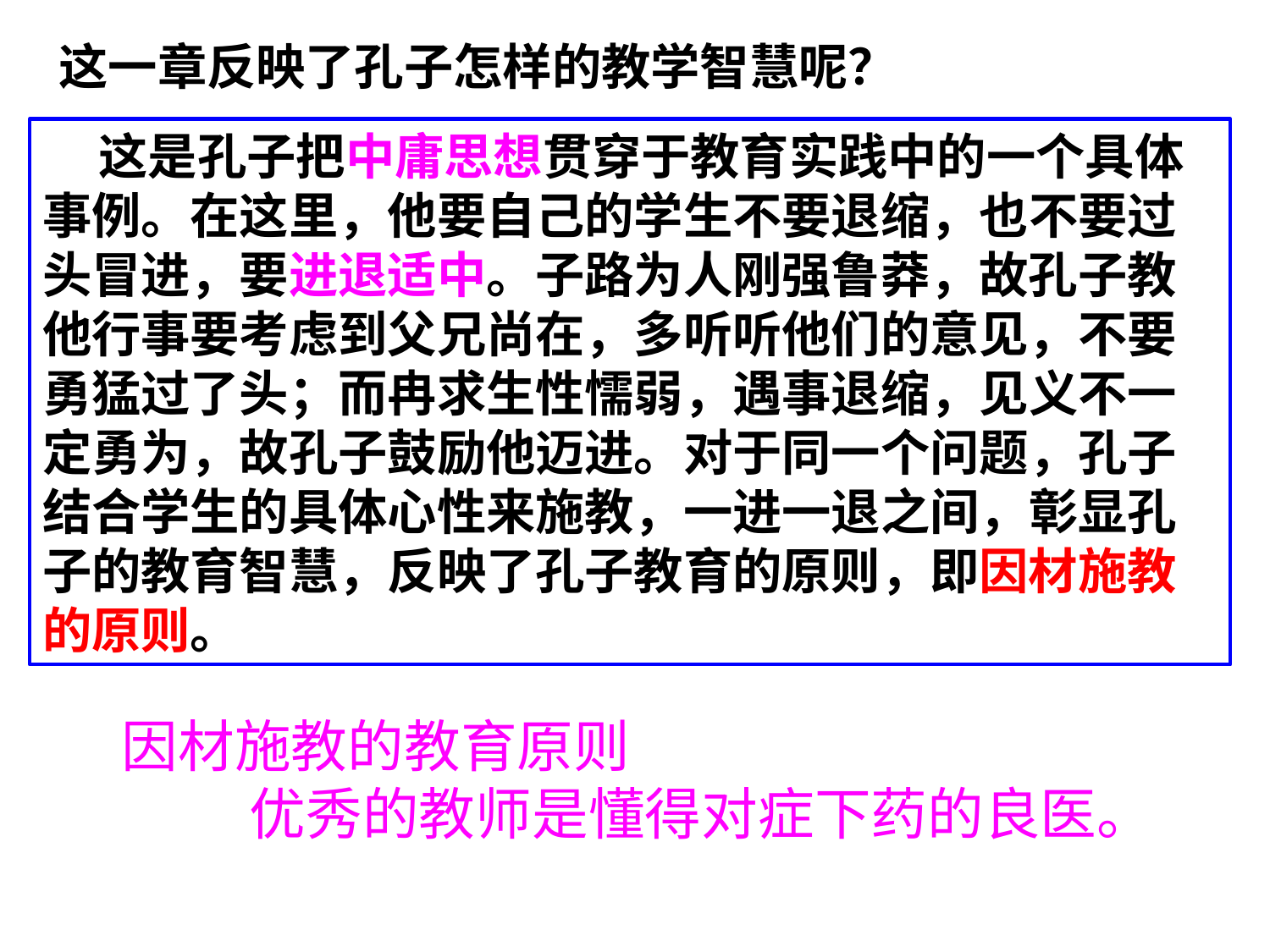

这一章反映了孔子怎样的教学智慧呢？
    这是孔子把中庸思想贯穿于教育实践中的一个具体事例。在这里，他要自己的学生不要退缩，也不要过头冒进，要进退适中。子路为人刚强鲁莽，故孔子教他行事要考虑到父兄尚在，多听听他们的意见，不要勇猛过了头；而冉求生性懦弱，遇事退缩，见义不一定勇为，故孔子鼓励他迈进。对于同一个问题，孔子结合学生的具体心性来施教，一进一退之间，彰显孔子的教育智慧，反映了孔子教育的原则，即因材施教的原则。
因材施教的教育原则
         优秀的教师是懂得对症下药的良医。